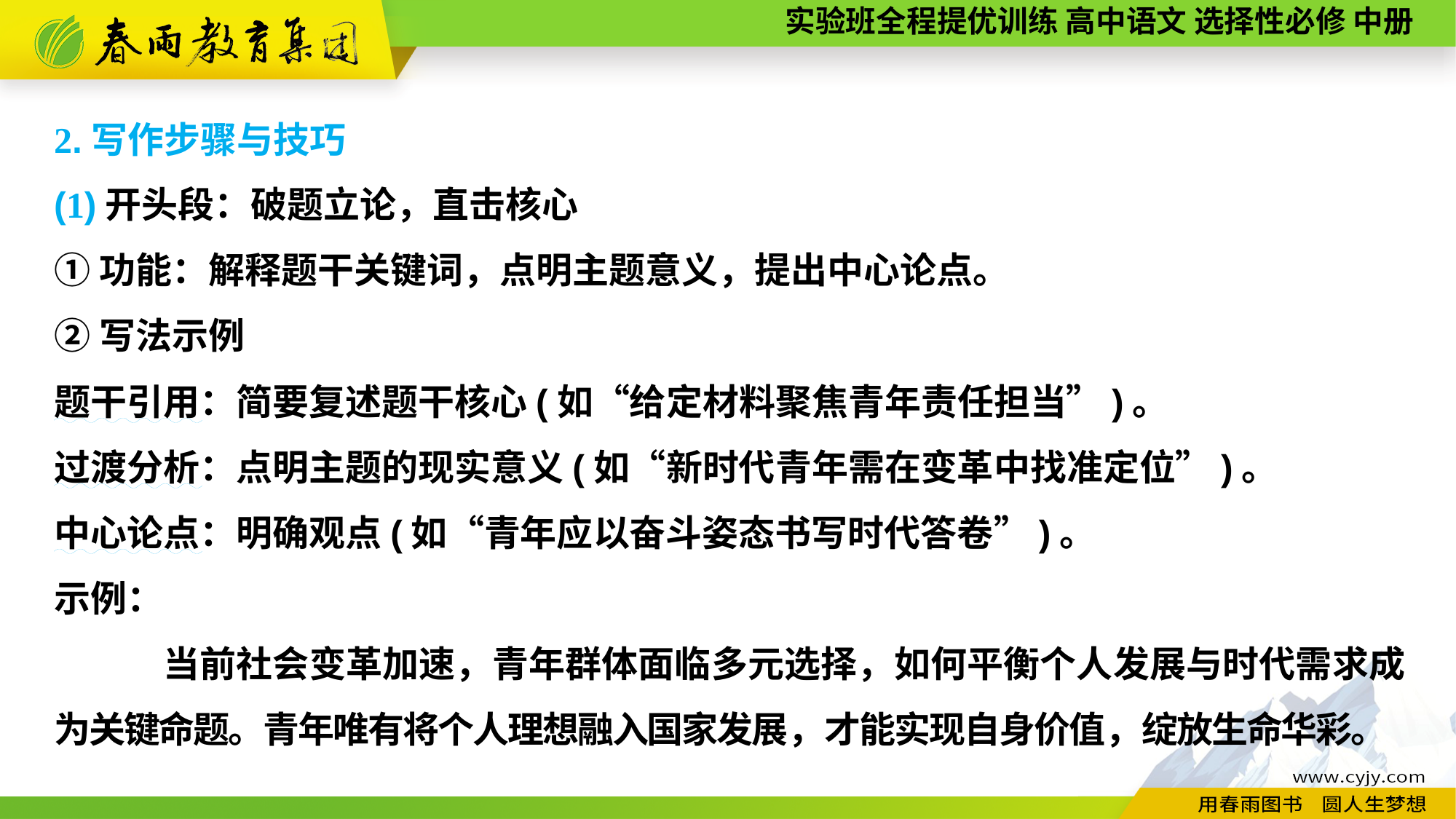

2.写作步骤与技巧
(1)开头段：破题立论，直击核心
①功能：解释题干关键词，点明主题意义，提出中心论点。
②写法示例
题干引用：简要复述题干核心(如“给定材料聚焦青年责任担当”)。
过渡分析：点明主题的现实意义(如“新时代青年需在变革中找准定位”)。
中心论点：明确观点(如“青年应以奋斗姿态书写时代答卷”)。
示例：
	当前社会变革加速，青年群体面临多元选择，如何平衡个人发展与时代需求成为关键命题。青年唯有将个人理想融入国家发展，才能实现自身价值，绽放生命华彩。